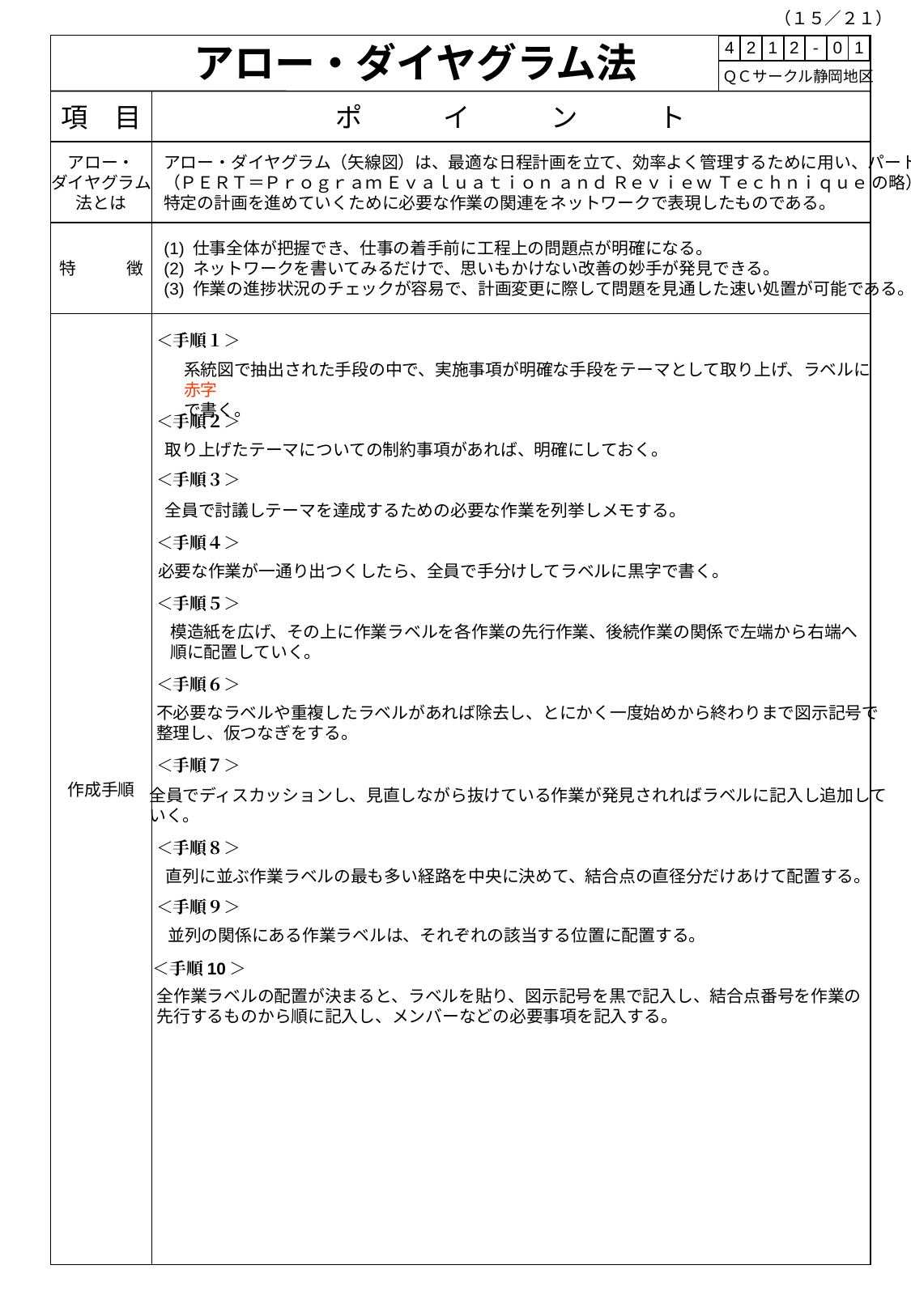

（１５／２１）
アロー・ダイヤグラム法

| 4 | 2 | 1 | 2 | - | 0 | 1 |
| --- | --- | --- | --- | --- | --- | --- |
 ＱＣサークル静岡地区

項　目
ポ　　　イ　　　ン　　　ト
アロー・
ダイヤグラム
法とは
アロー・ダイヤグラム（矢線図）は、最適な日程計画を立て、効率よく管理するために用い、パート
（ＰＥＲＴ＝Ｐｒｏｇｒａｍ Ｅｖａｌｕａｔｉｏｎ ａｎｄ Ｒｅｖｉｅｗ Ｔｅｃｈｎｉｑｕｅ の略）で用いる日程計画図である。
特定の計画を進めていくために必要な作業の関連をネットワークで表現したものである。
特　　　徴
(1) 仕事全体が把握でき、仕事の着手前に工程上の問題点が明確になる。
(2) ネットワークを書いてみるだけで、思いもかけない改善の妙手が発見できる。
(3) 作業の進捗状況のチェックが容易で、計画変更に際して問題を見通した速い処置が可能である。
作成手順

＜手順１＞
系統図で抽出された手段の中で、実施事項が明確な手段をテーマとして取り上げ、ラベルに赤字
で書く。
＜手順２＞
取り上げたテーマについての制約事項があれば、明確にしておく。
＜手順３＞
全員で討議しテーマを達成するための必要な作業を列挙しメモする。
＜手順４＞
必要な作業が一通り出つくしたら、全員で手分けしてラベルに黒字で書く。
＜手順５＞
模造紙を広げ、その上に作業ラベルを各作業の先行作業、後続作業の関係で左端から右端へ
順に配置していく。
＜手順６＞
不必要なラベルや重複したラベルがあれば除去し、とにかく一度始めから終わりまで図示記号で
整理し、仮つなぎをする。
＜手順７＞
全員でディスカッションし、見直しながら抜けている作業が発見されればラベルに記入し追加して
いく。
＜手順８＞
直列に並ぶ作業ラベルの最も多い経路を中央に決めて、結合点の直径分だけあけて配置する。
＜手順９＞
並列の関係にある作業ラベルは、それぞれの該当する位置に配置する。
＜手順10＞
全作業ラベルの配置が決まると、ラベルを貼り、図示記号を黒で記入し、結合点番号を作業の
先行するものから順に記入し、メンバーなどの必要事項を記入する。